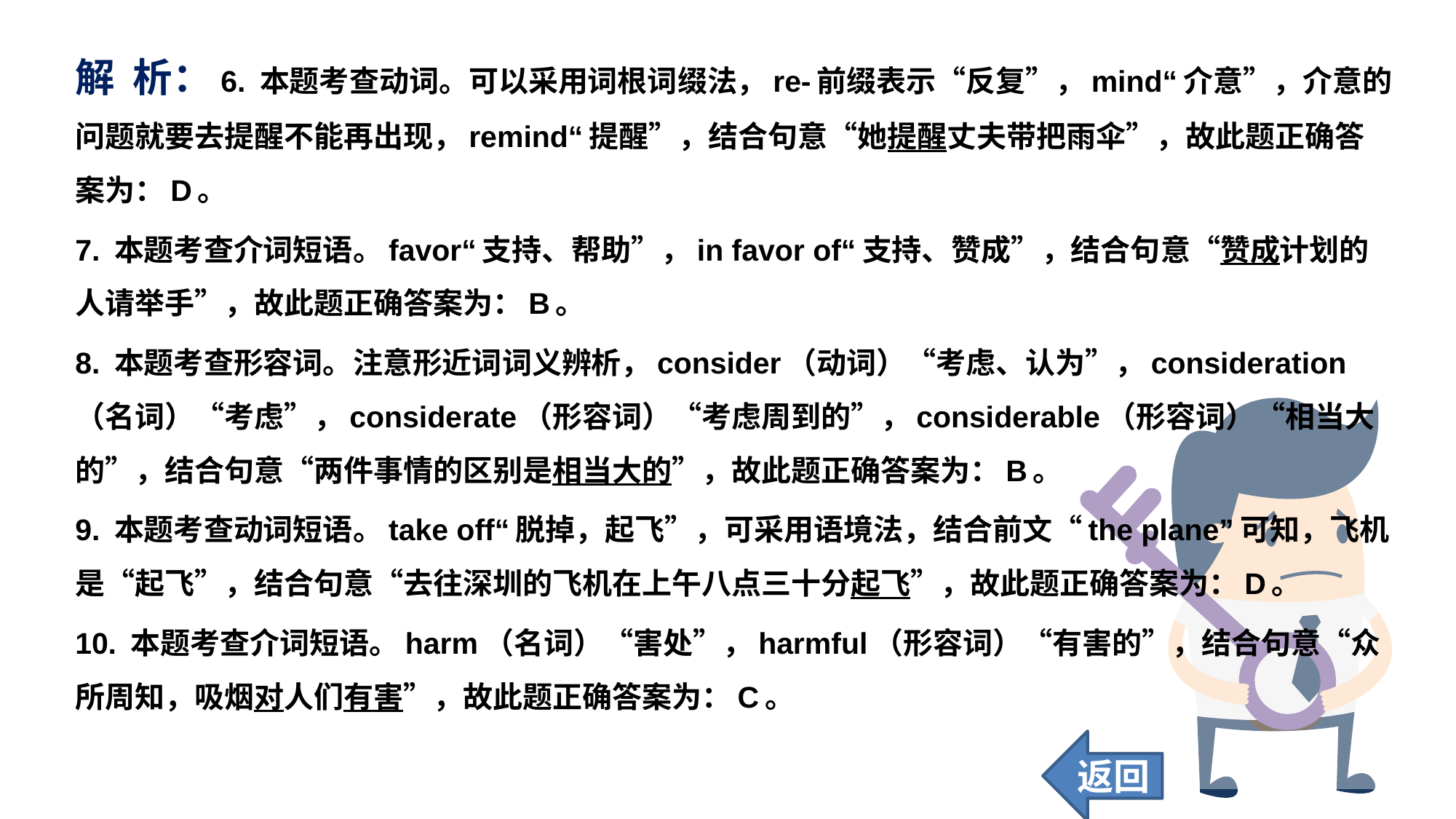

解  析：6. 本题考查动词。可以采用词根词缀法，re-前缀表示“反复”，mind“介意”，介意的问题就要去提醒不能再出现，remind“提醒”，结合句意“她提醒丈夫带把雨伞”，故此题正确答案为：D。
7. 本题考查介词短语。favor“支持、帮助”，in favor of“支持、赞成”，结合句意“赞成计划的人请举手”，故此题正确答案为：B。
8. 本题考查形容词。注意形近词词义辨析，consider（动词）“考虑、认为”，consideration（名词）“考虑”，considerate（形容词）“考虑周到的”，considerable（形容词）“相当大的”，结合句意“两件事情的区别是相当大的”，故此题正确答案为：B。
9. 本题考查动词短语。take off“脱掉，起飞”，可采用语境法，结合前文“the plane”可知，飞机是“起飞”，结合句意“去往深圳的飞机在上午八点三十分起飞”，故此题正确答案为：D。
10. 本题考查介词短语。harm（名词）“害处”，harmful（形容词）“有害的”，结合句意“众所周知，吸烟对人们有害”，故此题正确答案为：C。

返回
26